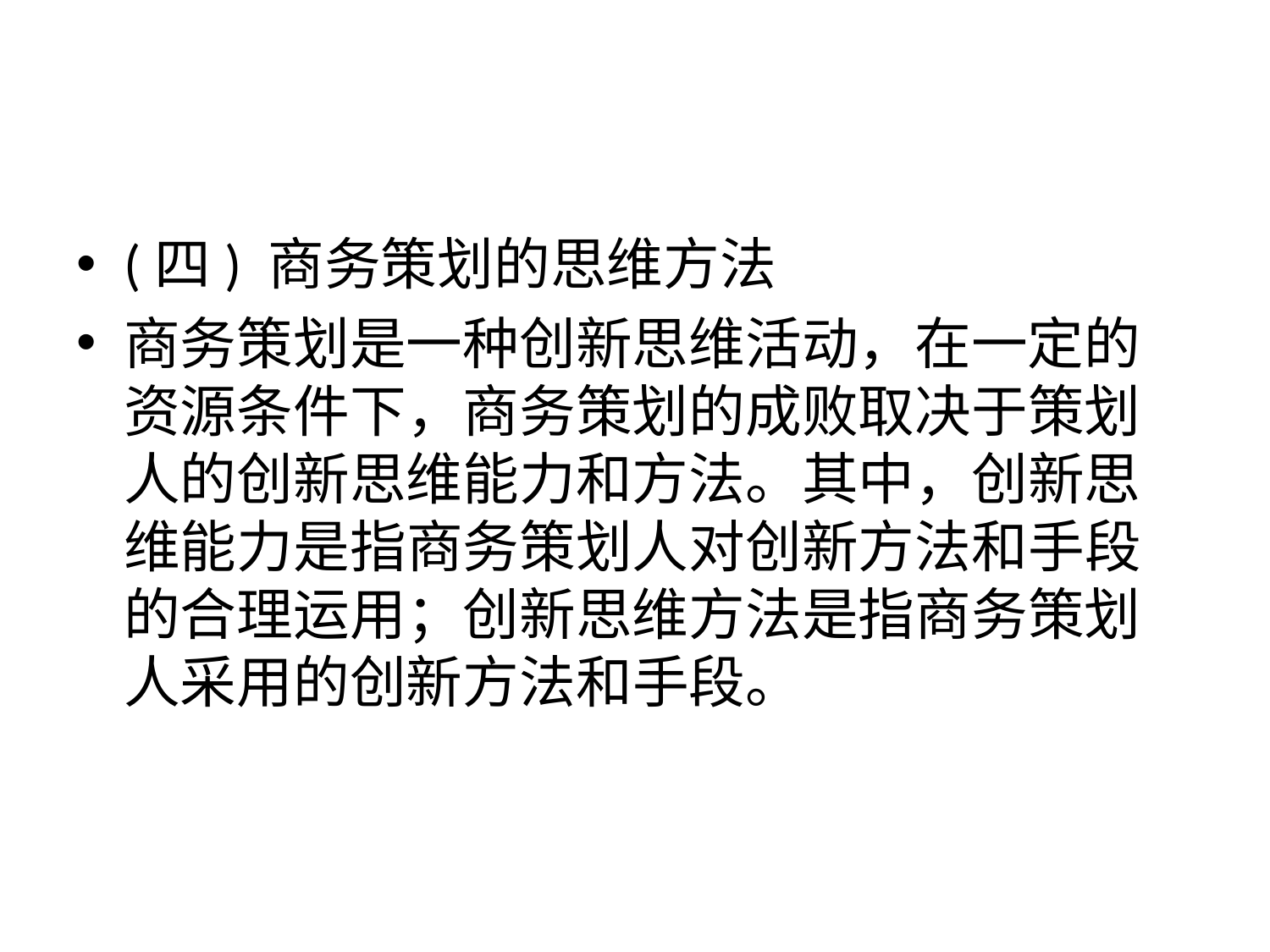

#
(四) 商务策划的思维方法
商务策划是一种创新思维活动，在一定的资源条件下，商务策划的成败取决于策划人的创新思维能力和方法。其中，创新思维能力是指商务策划人对创新方法和手段的合理运用；创新思维方法是指商务策划人采用的创新方法和手段。